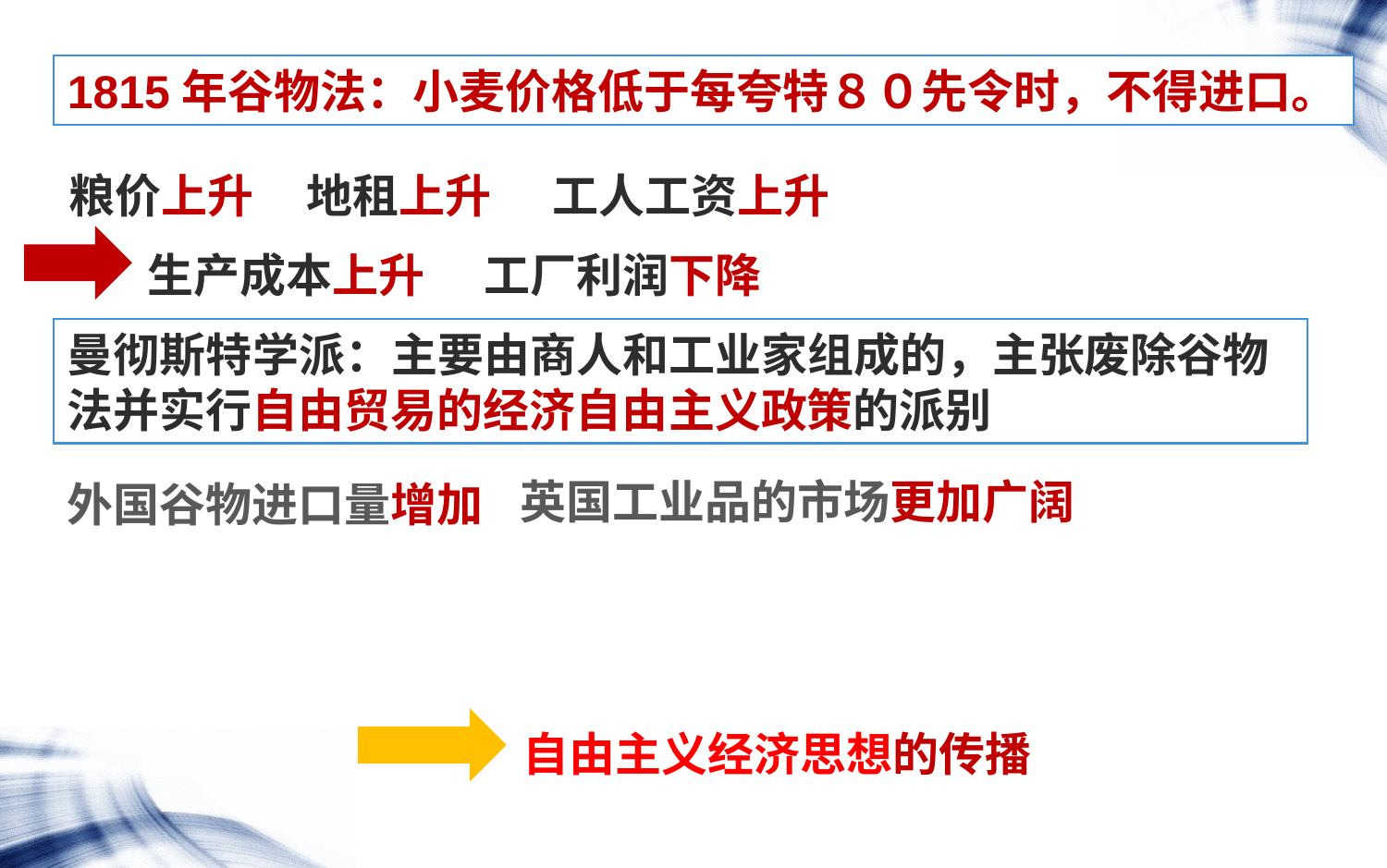

1815年谷物法：小麦价格低于每夸特８０先令时，不得进口。
粮价上升
地租上升
工人工资上升
生产成本上升
工厂利润下降

曼彻斯特学派：主要由商人和工业家组成的，主张废除谷物法并实行自由贸易的经济自由主义政策的派别
英国工业品的市场更加广阔
外国谷物进口量增加
自由主义经济思想的传播